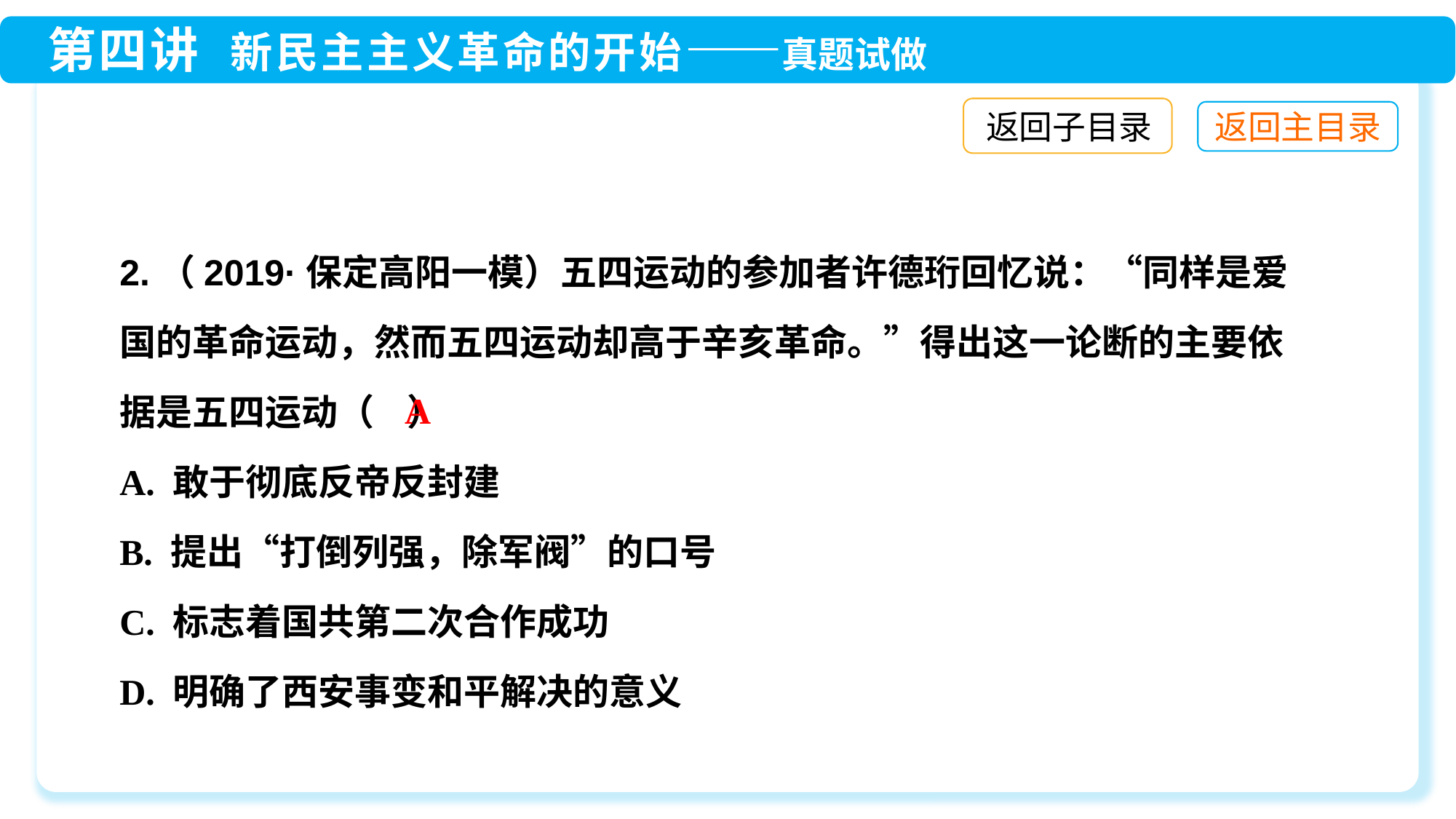

返回子目录
2.（2019·保定高阳一模）五四运动的参加者许德珩回忆说：“同样是爱国的革命运动，然而五四运动却高于辛亥革命。”得出这一论断的主要依据是五四运动（    ）
A. 敢于彻底反帝反封建
B. 提出“打倒列强，除军阀”的口号
C. 标志着国共第二次合作成功
D. 明确了西安事变和平解决的意义
A